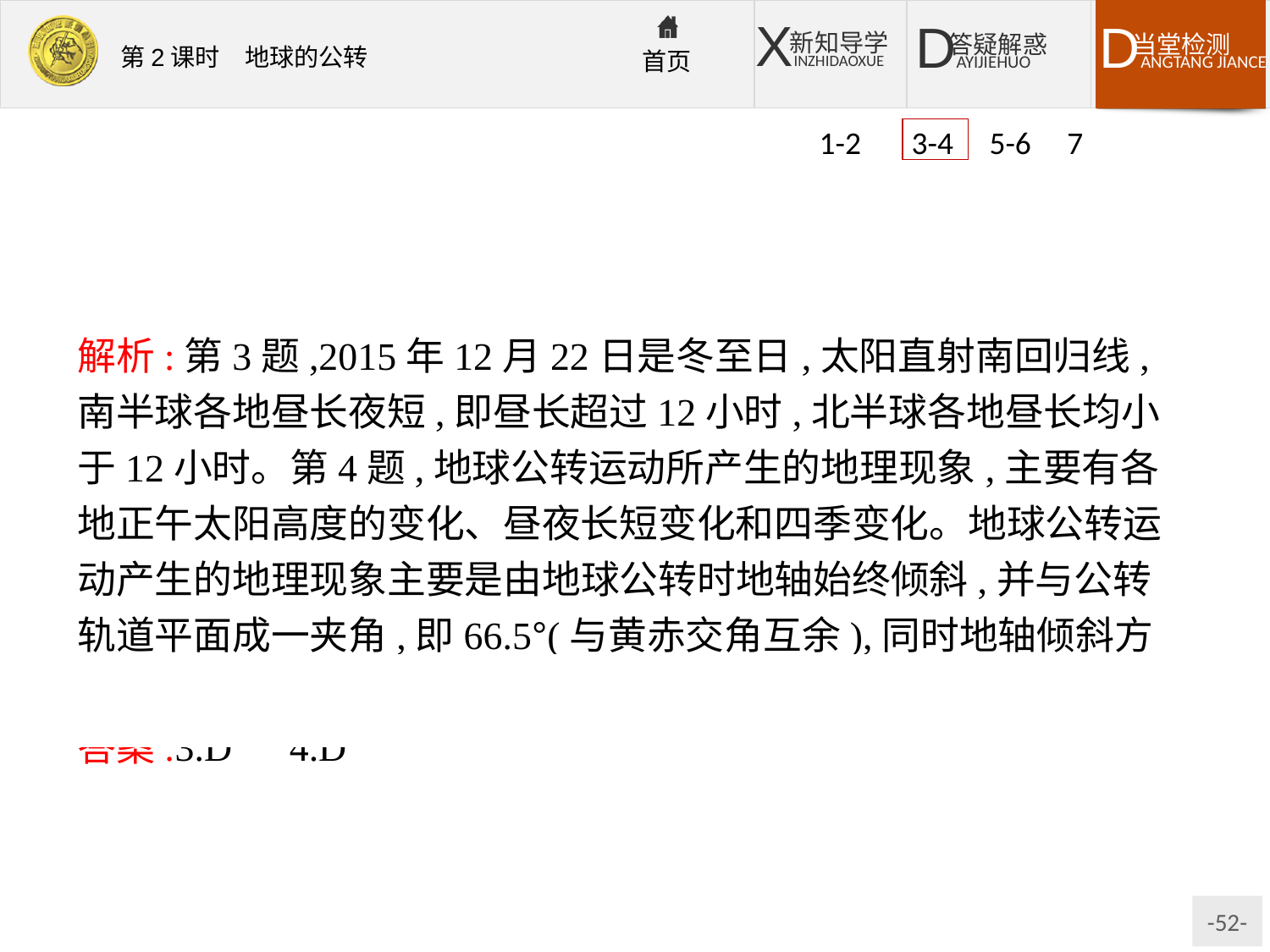

1-2       3-4     5-6     7

解析:第3题,2015年12月22日是冬至日,太阳直射南回归线,南半球各地昼长夜短,即昼长超过12小时,北半球各地昼长均小于12小时。第4题,地球公转运动所产生的地理现象,主要有各地正午太阳高度的变化、昼夜长短变化和四季变化。地球公转运动产生的地理现象主要是由地球公转时地轴始终倾斜,并与公转轨道平面成一夹角,即66.5°(与黄赤交角互余),同时地轴倾斜方向始终不变所致。
答案:3.D　4.D